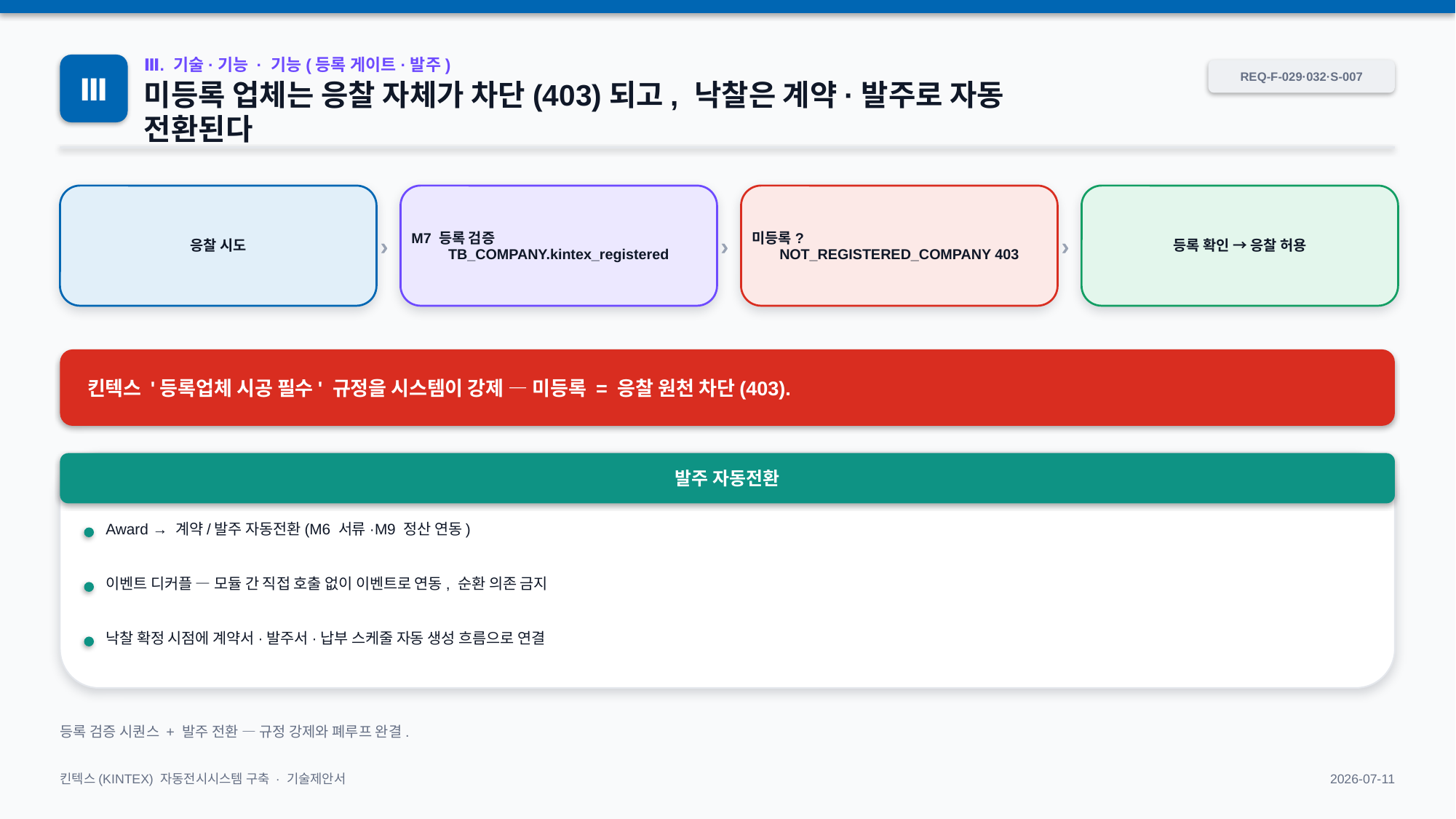

Ⅲ
Ⅲ. 기술·기능 · 기능(등록 게이트·발주)

REQ-F-029·032·S-007
미등록 업체는 응찰 자체가 차단(403)되고, 낙찰은 계약·발주로 자동 전환된다

응찰 시도
›

M7 등록 검증
TB_COMPANY.kintex_registered
›

미등록?
NOT_REGISTERED_COMPANY 403
›

등록 확인 → 응찰 허용

킨텍스 '등록업체 시공 필수' 규정을 시스템이 강제 — 미등록 = 응찰 원천 차단(403).

발주 자동전환
Award → 계약/발주 자동전환(M6 서류·M9 정산 연동)

이벤트 디커플 — 모듈 간 직접 호출 없이 이벤트로 연동, 순환 의존 금지

낙찰 확정 시점에 계약서·발주서·납부 스케줄 자동 생성 흐름으로 연결

등록 검증 시퀀스 + 발주 전환 — 규정 강제와 폐루프 완결.
킨텍스(KINTEX) 자동전시시스템 구축 · 기술제안서
2026-07-11